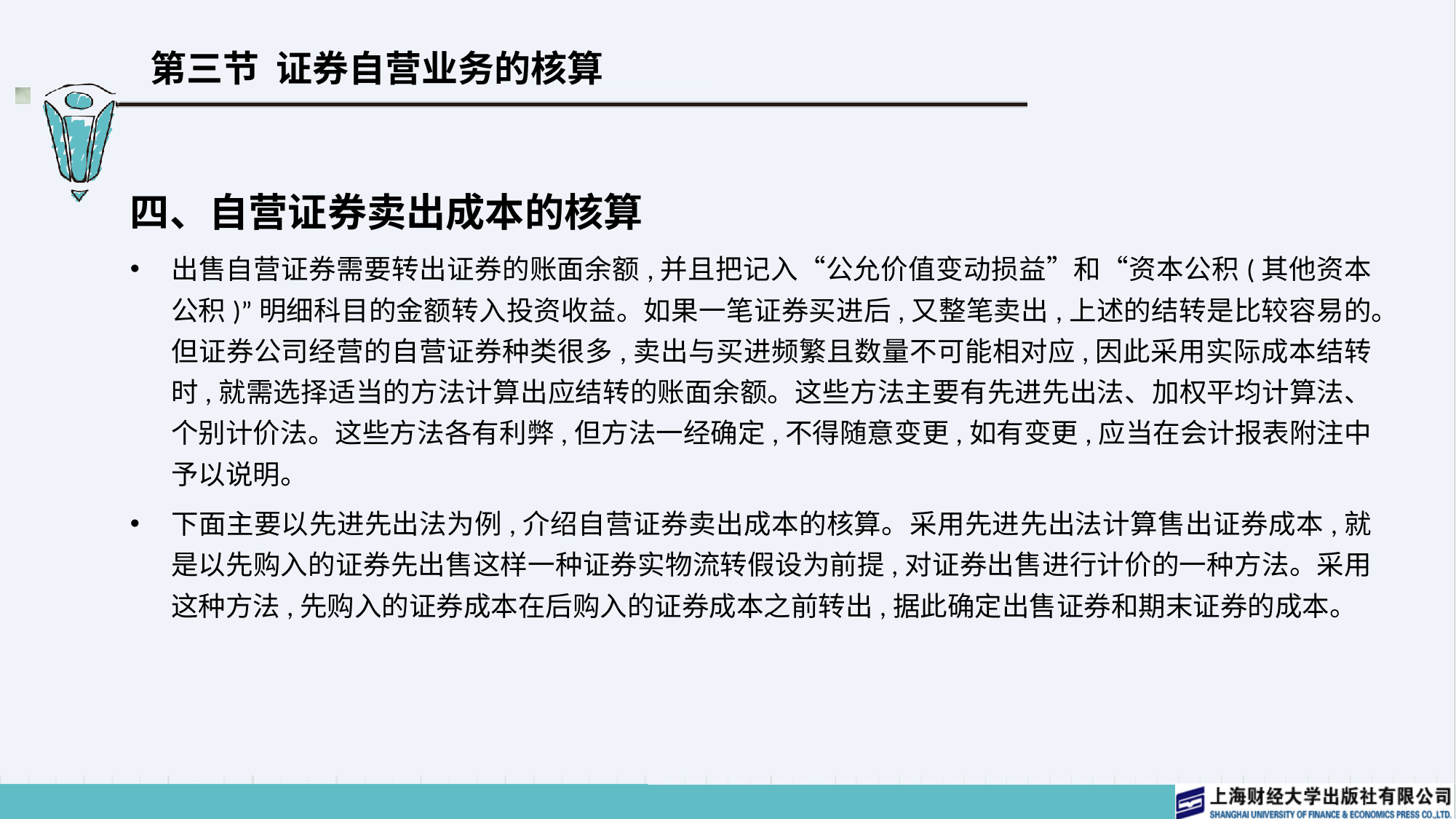

# 第三节  证券自营业务的核算
四、自营证券卖出成本的核算
出售自营证券需要转出证券的账面余额,并且把记入“公允价值变动损益”和“资本公积(其他资本公积)”明细科目的金额转入投资收益。如果一笔证券买进后,又整笔卖出,上述的结转是比较容易的。但证券公司经营的自营证券种类很多,卖出与买进频繁且数量不可能相对应,因此采用实际成本结转时,就需选择适当的方法计算出应结转的账面余额。这些方法主要有先进先出法、加权平均计算法、个别计价法。这些方法各有利弊,但方法一经确定,不得随意变更,如有变更,应当在会计报表附注中予以说明。
下面主要以先进先出法为例,介绍自营证券卖出成本的核算。采用先进先出法计算售出证券成本,就是以先购入的证券先出售这样一种证券实物流转假设为前提,对证券出售进行计价的一种方法。采用这种方法,先购入的证券成本在后购入的证券成本之前转出,据此确定出售证券和期末证券的成本。